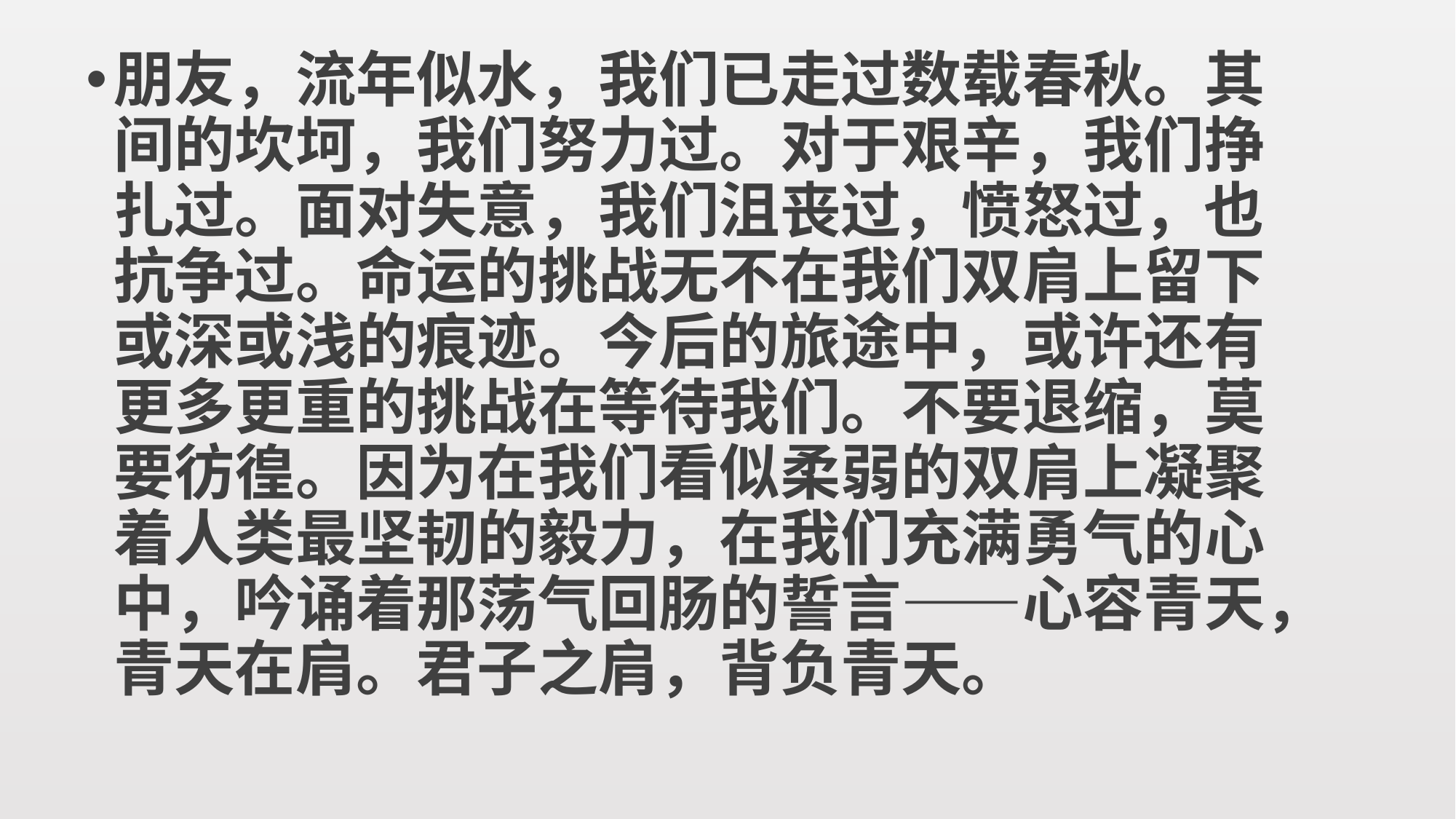

朋友，流年似水，我们已走过数载春秋。其间的坎坷，我们努力过。对于艰辛，我们挣扎过。面对失意，我们沮丧过，愤怒过，也抗争过。命运的挑战无不在我们双肩上留下或深或浅的痕迹。今后的旅途中，或许还有更多更重的挑战在等待我们。不要退缩，莫要彷徨。因为在我们看似柔弱的双肩上凝聚着人类最坚韧的毅力，在我们充满勇气的心中，吟诵着那荡气回肠的誓言——心容青天，青天在肩。君子之肩，背负青天。